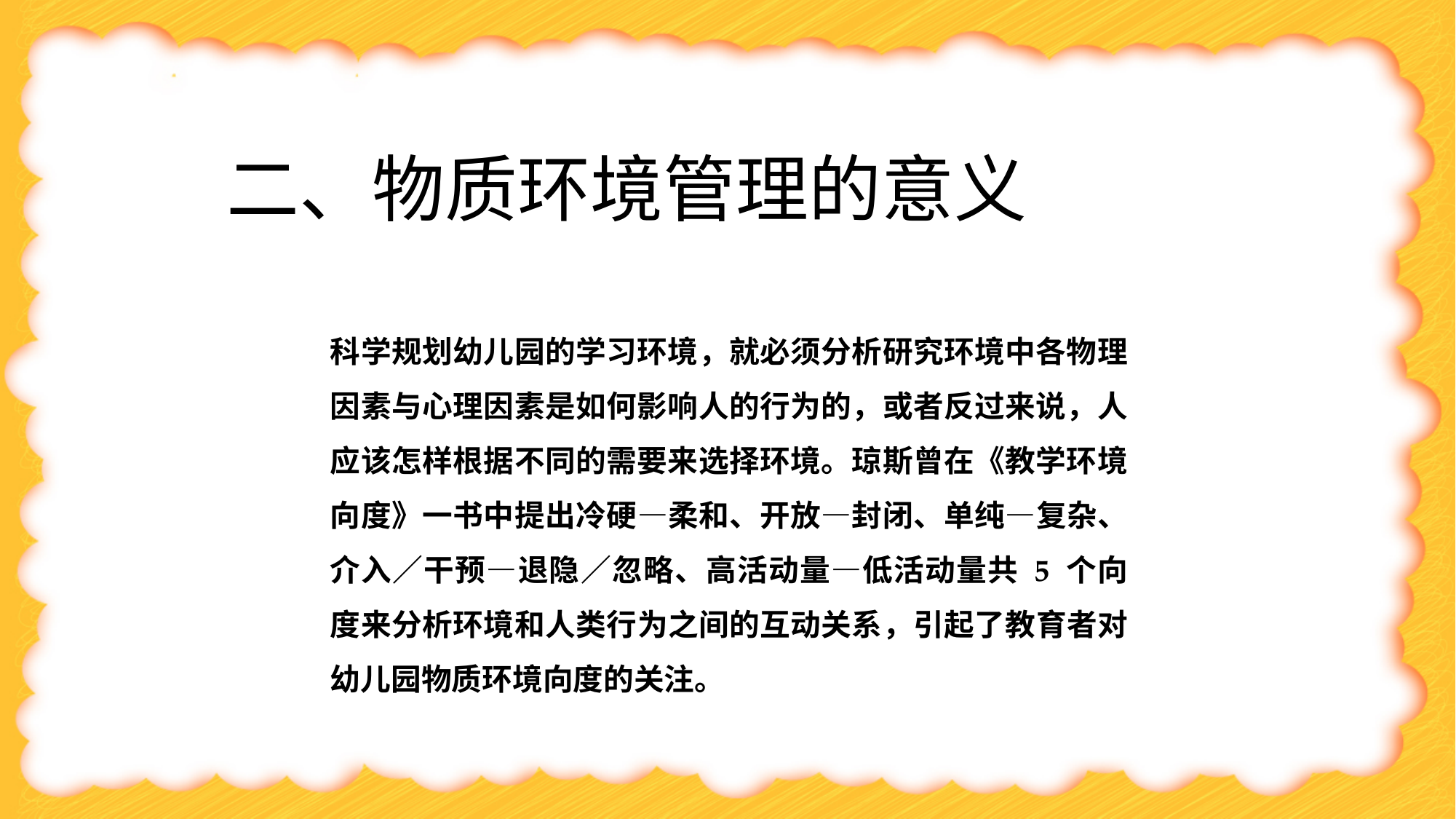

二、物质环境管理的意义
科学规划幼儿园的学习环境，就必须分析研究环境中各物理因素与心理因素是如何影响人的行为的，或者反过来说，人应该怎样根据不同的需要来选择环境。琼斯曾在《教学环境向度》一书中提出冷硬—柔和、开放—封闭、单纯—复杂、介入／干预—退隐／忽略、高活动量—低活动量共 5 个向度来分析环境和人类行为之间的互动关系，引起了教育者对幼儿园物质环境向度的关注。